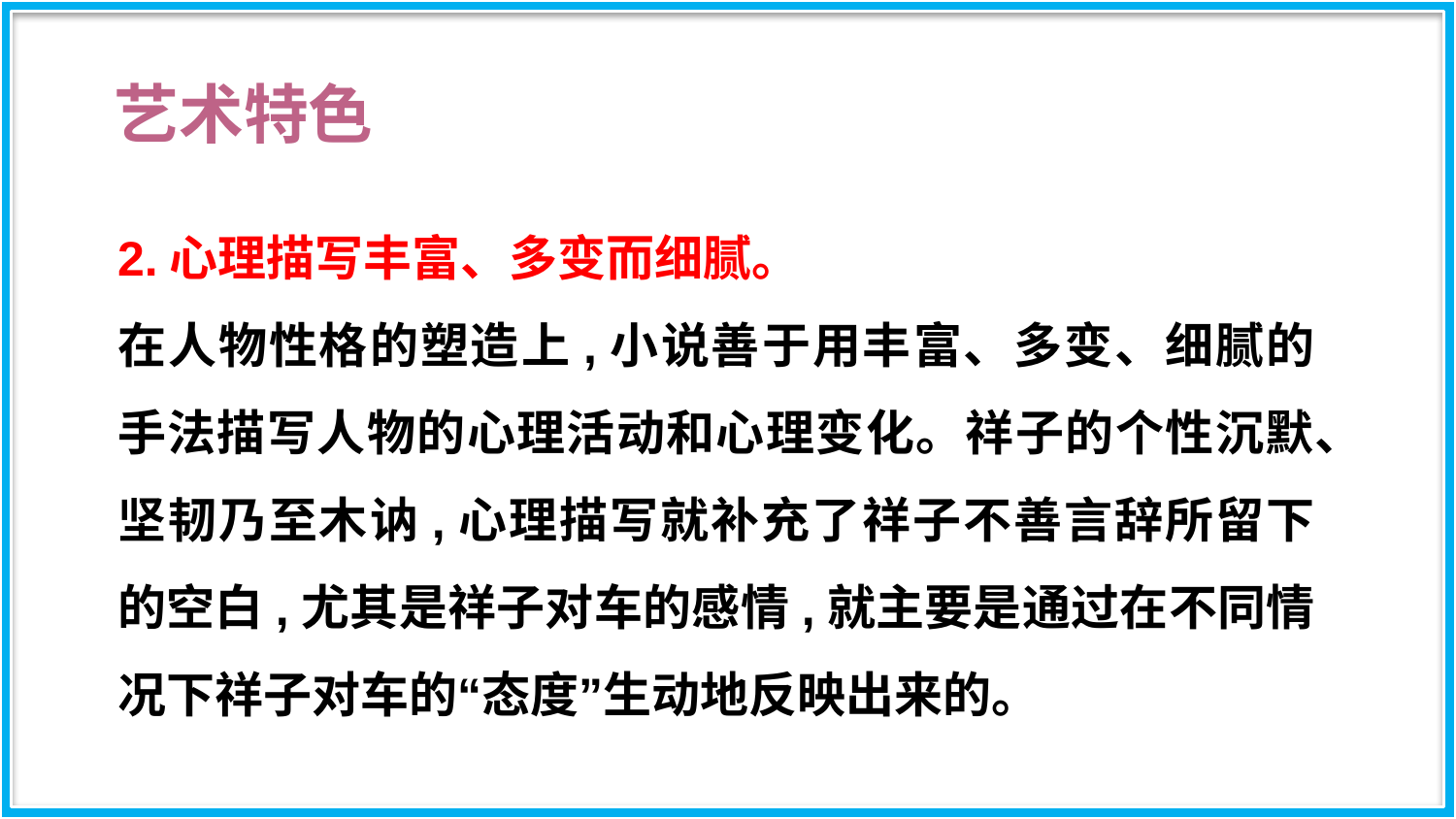

艺术特色
2.心理描写丰富、多变而细腻。
在人物性格的塑造上,小说善于用丰富、多变、细腻的手法描写人物的心理活动和心理变化。祥子的个性沉默、坚韧乃至木讷,心理描写就补充了祥子不善言辞所留下的空白,尤其是祥子对车的感情,就主要是通过在不同情况下祥子对车的“态度”生动地反映出来的。